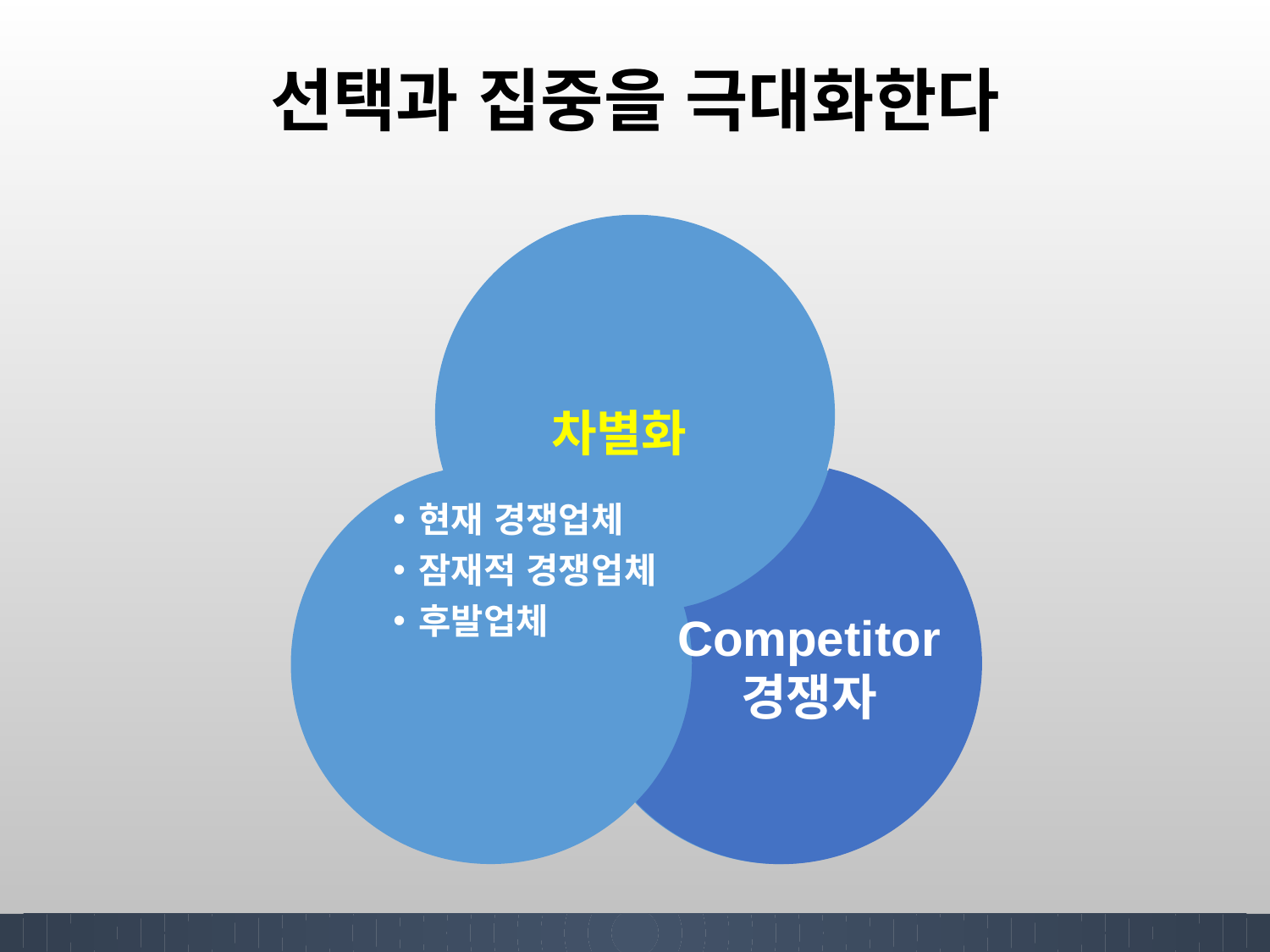

# 선택과 집중을 극대화한다

차별화
Competitor
경쟁자
현재 경쟁업체
잠재적 경쟁업체
후발업체